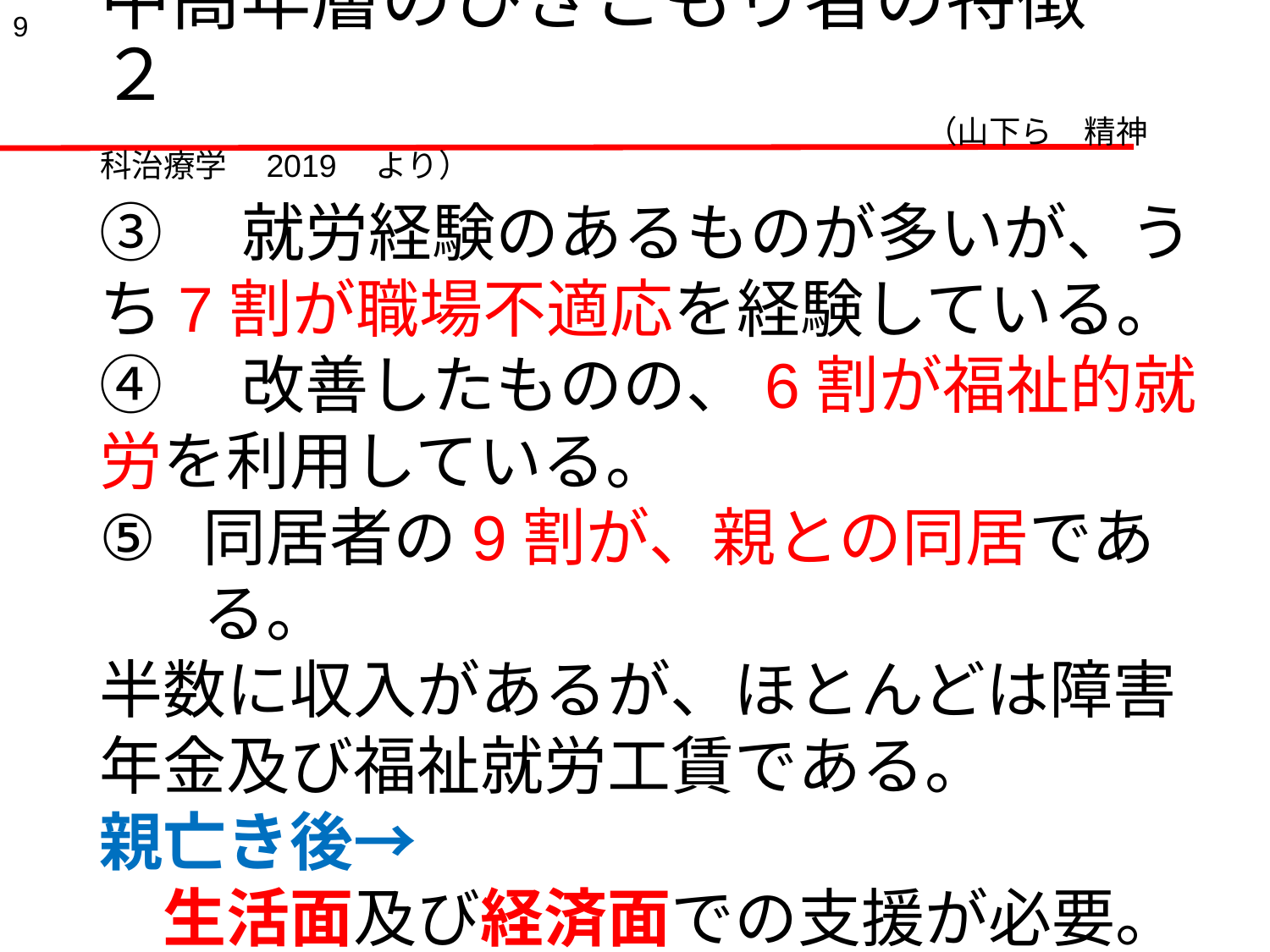

9
# 中高年層のひきこもり者の特徴　２ 　　　　　　　　　　　　　　　　　　　　　　　　　　（山下ら　精神科治療学　2019　より）
③　就労経験のあるものが多いが、うち7割が職場不適応を経験している。
④　改善したものの、6割が福祉的就労を利用している。
同居者の9割が、親との同居である。
半数に収入があるが、ほとんどは障害年金及び福祉就労工賃である。
親亡き後→
　生活面及び経済面での支援が必要。